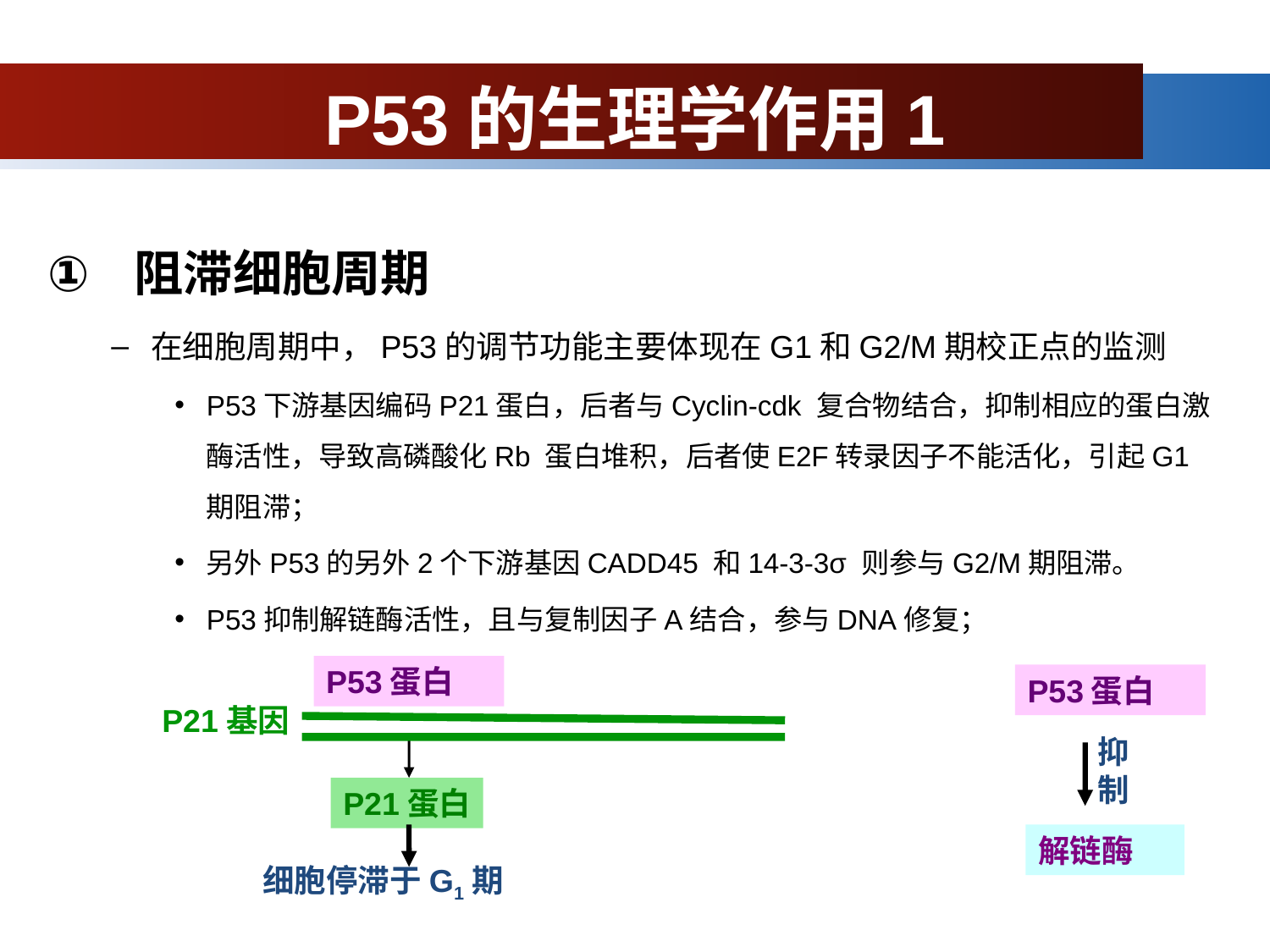

# P53的生理学作用1
 阻滞细胞周期
在细胞周期中，P53的调节功能主要体现在G1和G2/M期校正点的监测
P53下游基因编码P21蛋白，后者与Cyclin-cdk 复合物结合，抑制相应的蛋白激酶活性，导致高磷酸化Rb 蛋白堆积，后者使E2F转录因子不能活化，引起G1期阻滞；
另外P53的另外2个下游基因CADD45 和14-3-3σ 则参与G2/M期阻滞。
P53抑制解链酶活性，且与复制因子A结合，参与DNA修复；
P53蛋白
P53蛋白
P21基因

抑 制

P21蛋白

解链酶
细胞停滞于G1期